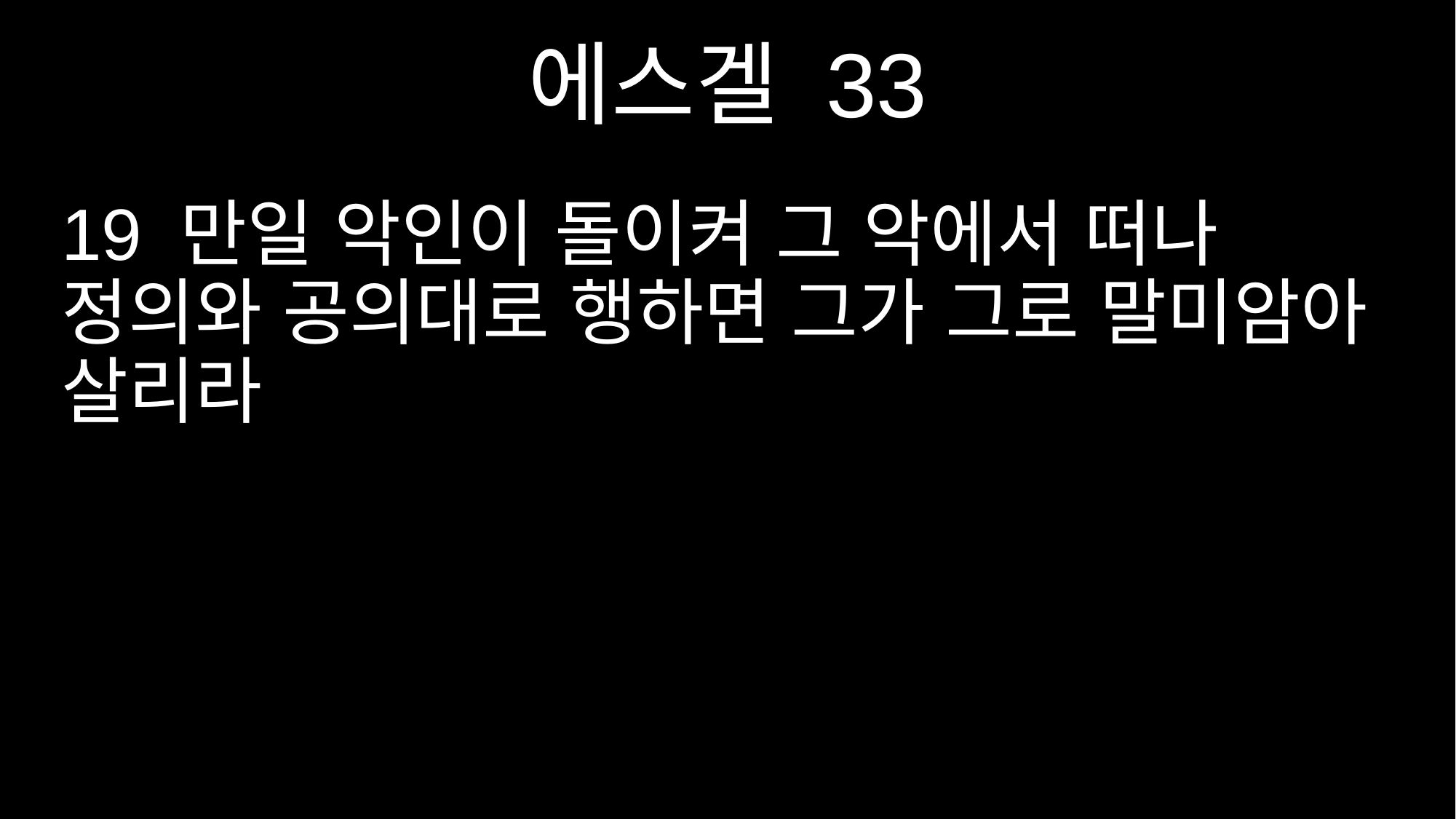

에스겔 33
19 만일 악인이 돌이켜 그 악에서 떠나 정의와 공의대로 행하면 그가 그로 말미암아 살리라